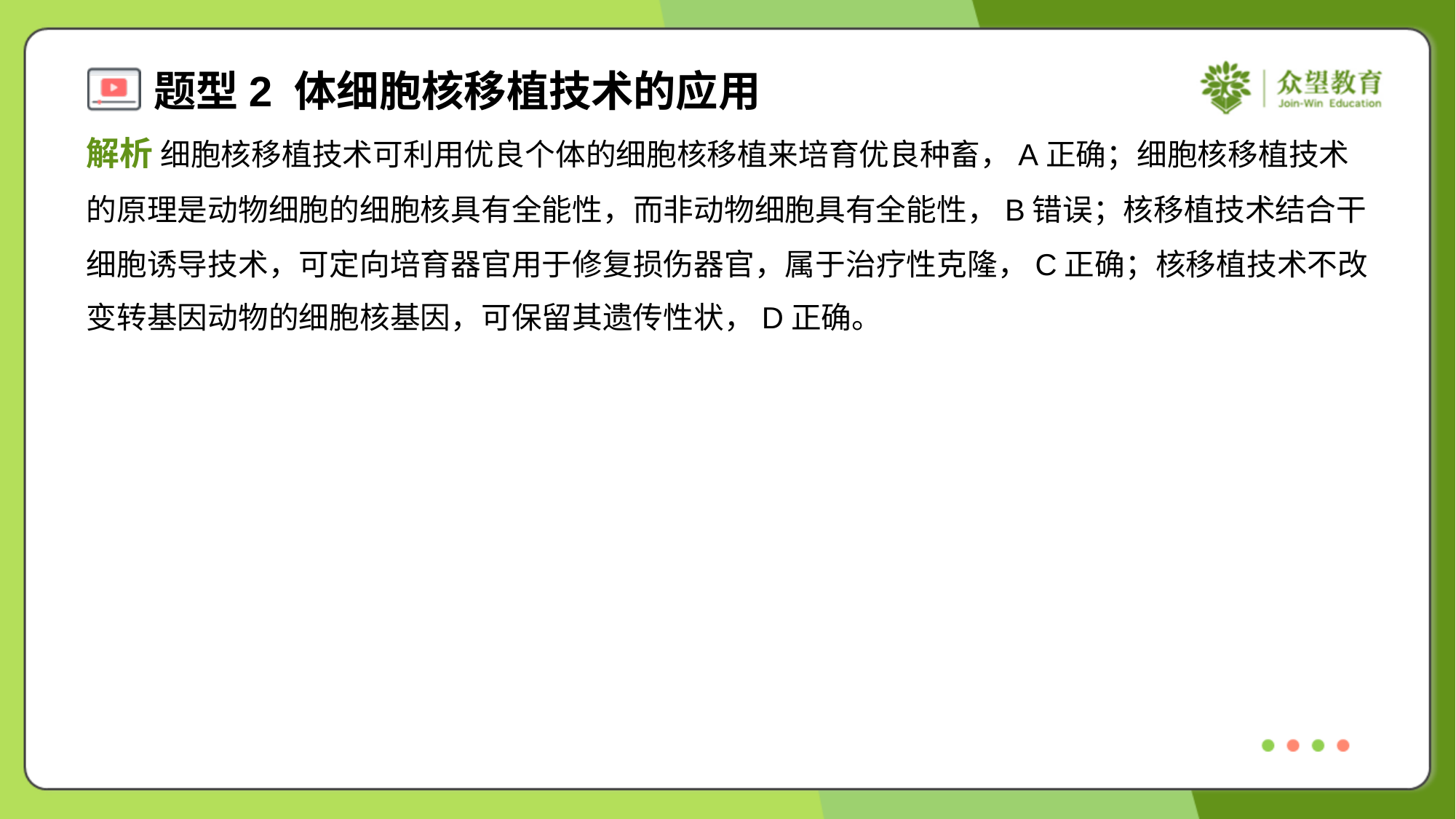

解析 细胞核移植技术可利用优良个体的细胞核移植来培育优良种畜，A正确；细胞核移植技术
的原理是动物细胞的细胞核具有全能性，而非动物细胞具有全能性，B错误；核移植技术结合干
细胞诱导技术，可定向培育器官用于修复损伤器官，属于治疗性克隆，C正确；核移植技术不改
变转基因动物的细胞核基因，可保留其遗传性状，D正确。